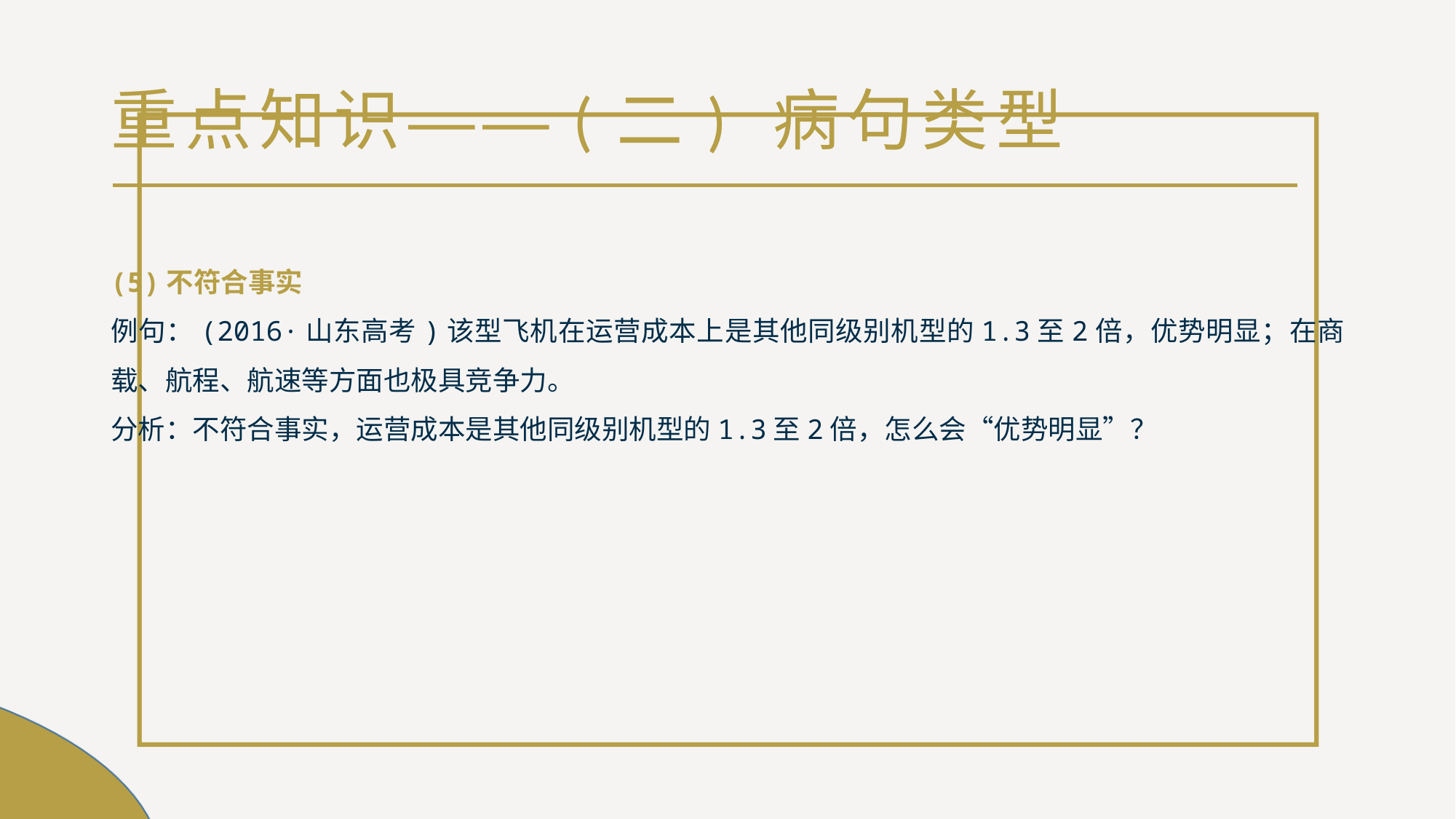

# 重点知识——(二) 病句类型
(5)不符合事实
例句：(2016·山东高考)该型飞机在运营成本上是其他同级别机型的1.3至2倍，优势明显；在商载、航程、航速等方面也极具竞争力。
分析：不符合事实，运营成本是其他同级别机型的1.3至2倍，怎么会“优势明显”？